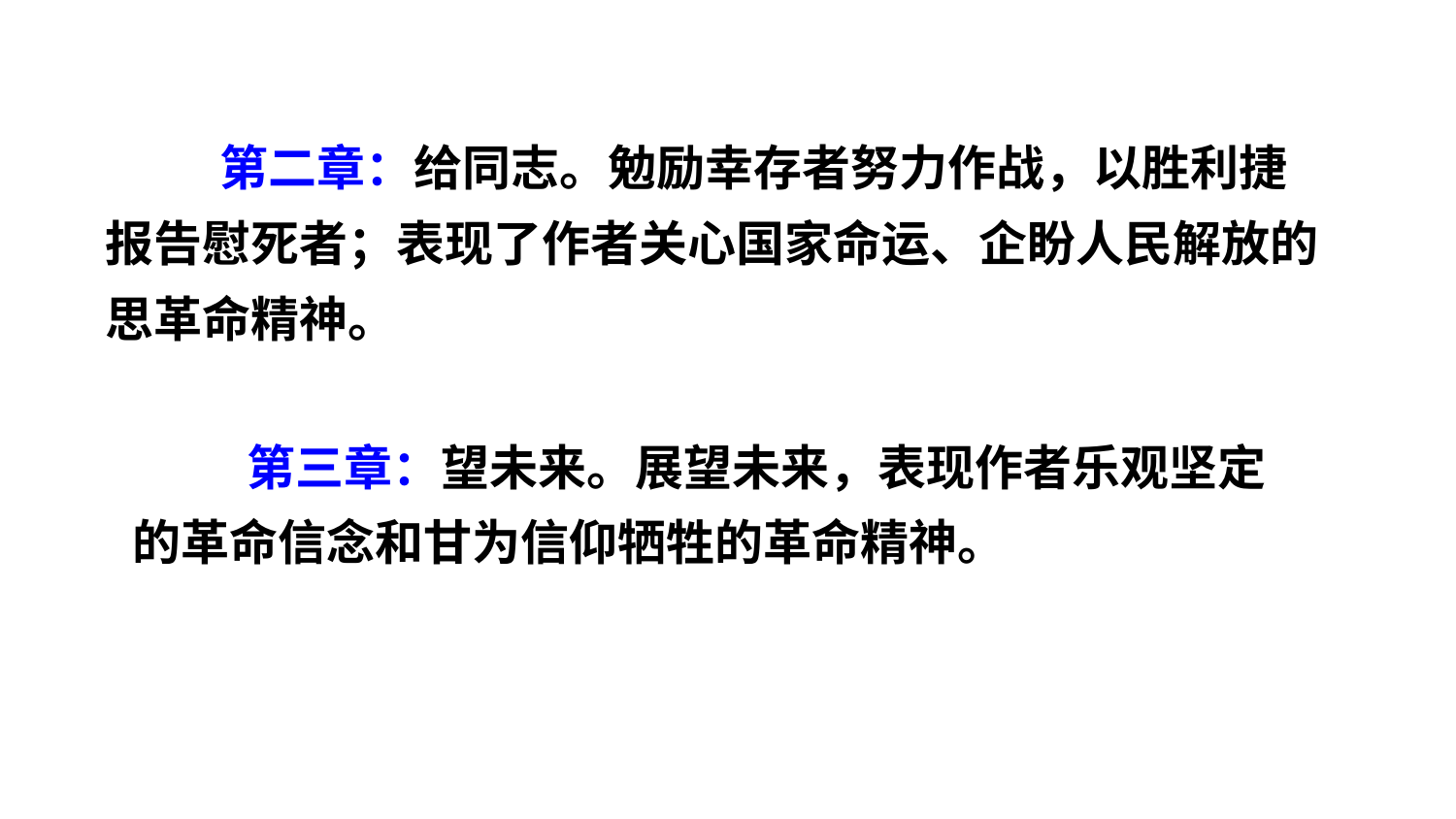

第二章：给同志。勉励幸存者努力作战，以胜利捷报告慰死者；表现了作者关心国家命运、企盼人民解放的思革命精神。
第三章：望未来。展望未来，表现作者乐观坚定的革命信念和甘为信仰牺牲的革命精神。